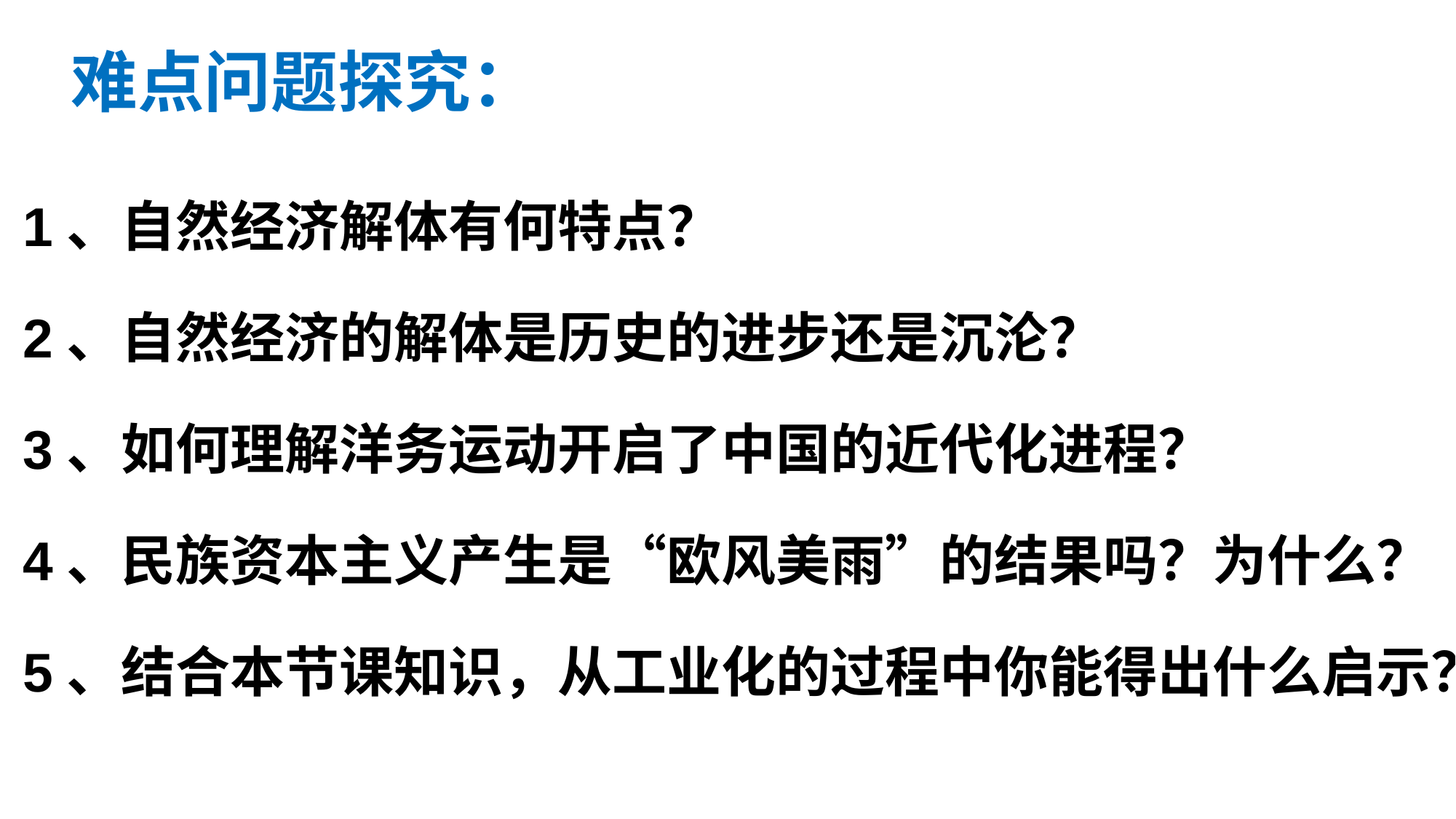

难点问题探究：
1、自然经济解体有何特点？
2、自然经济的解体是历史的进步还是沉沦？
3、如何理解洋务运动开启了中国的近代化进程？
4、民族资本主义产生是“欧风美雨”的结果吗？为什么？
5、结合本节课知识，从工业化的过程中你能得出什么启示？